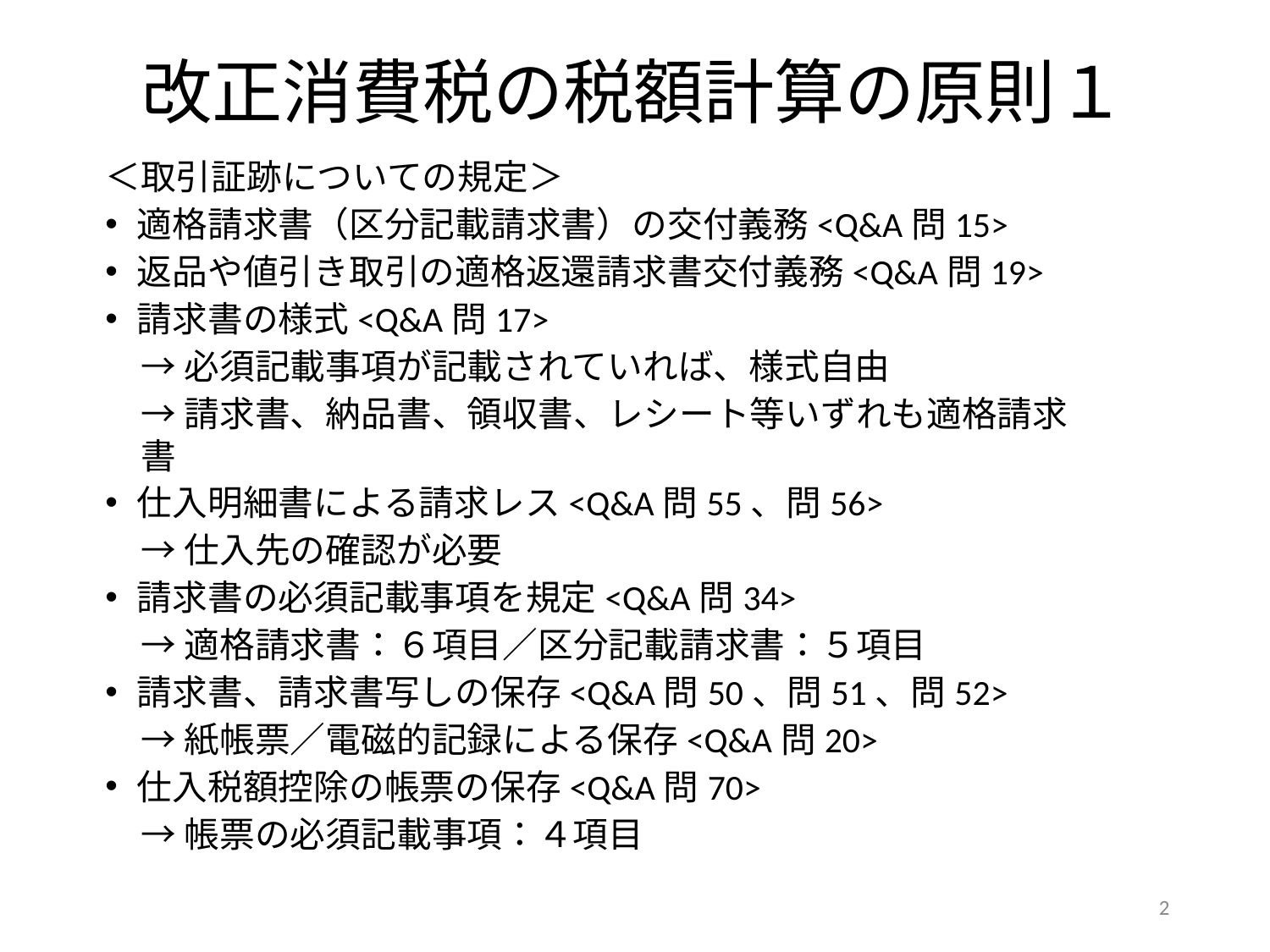

# 改正消費税の税額計算の原則１
＜取引証跡についての規定＞
適格請求書（区分記載請求書）の交付義務<Q&A問15>
返品や値引き取引の適格返還請求書交付義務<Q&A問19>
請求書の様式<Q&A問17>
→必須記載事項が記載されていれば、様式自由
→請求書、納品書、領収書、レシート等いずれも適格請求書
仕入明細書による請求レス<Q&A問55、問56>
→仕入先の確認が必要
請求書の必須記載事項を規定<Q&A問34>
→適格請求書：６項目／区分記載請求書：５項目
請求書、請求書写しの保存<Q&A問50、問51、問52>
→紙帳票／電磁的記録による保存<Q&A問20>
仕入税額控除の帳票の保存<Q&A問70>
→帳票の必須記載事項：４項目
2